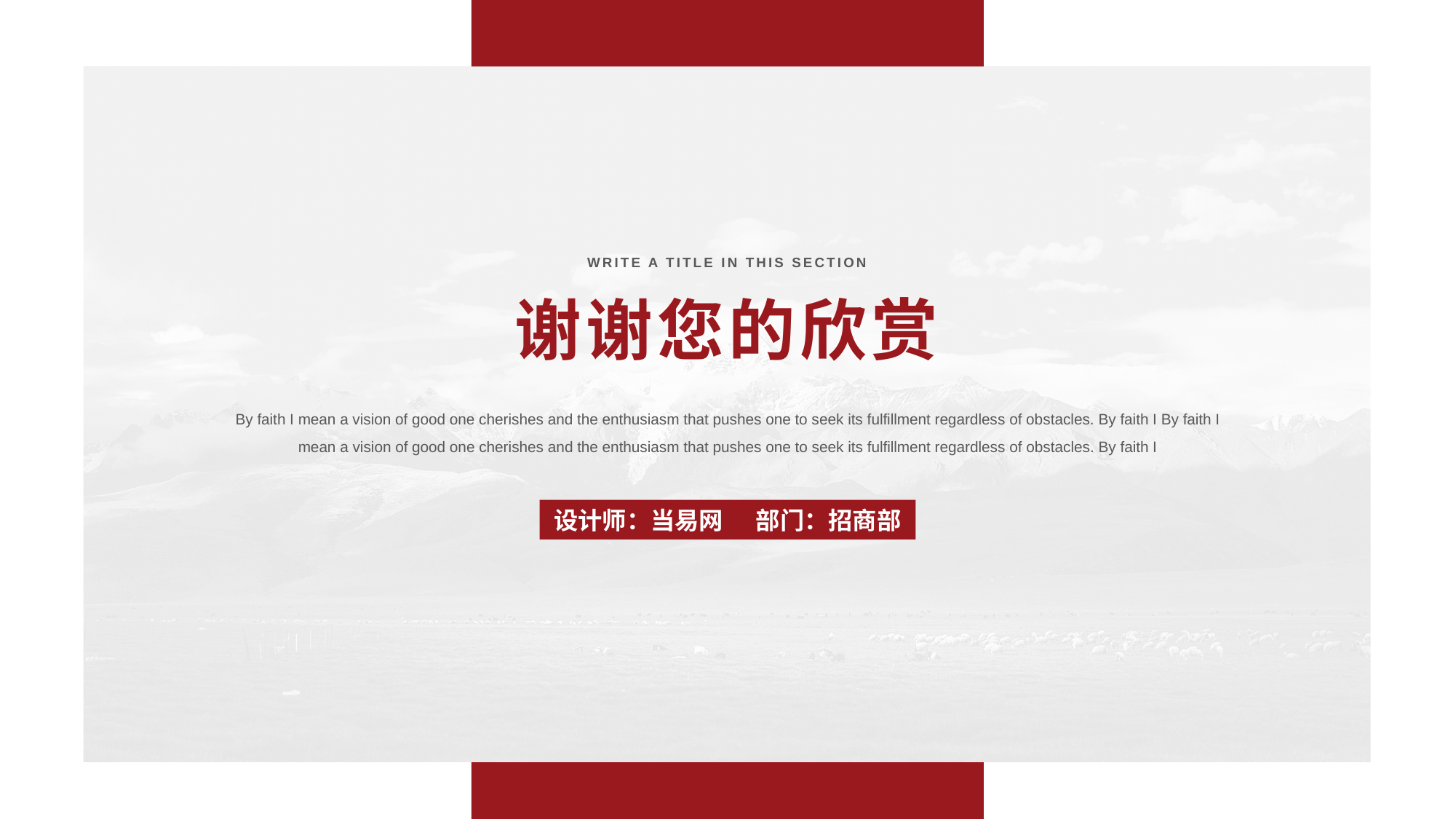

WRITE A TITLE IN THIS SECTION
谢谢您的欣赏
By faith I mean a vision of good one cherishes and the enthusiasm that pushes one to seek its fulfillment regardless of obstacles. By faith I By faith I mean a vision of good one cherishes and the enthusiasm that pushes one to seek its fulfillment regardless of obstacles. By faith I

设计师：当易网      部门：招商部